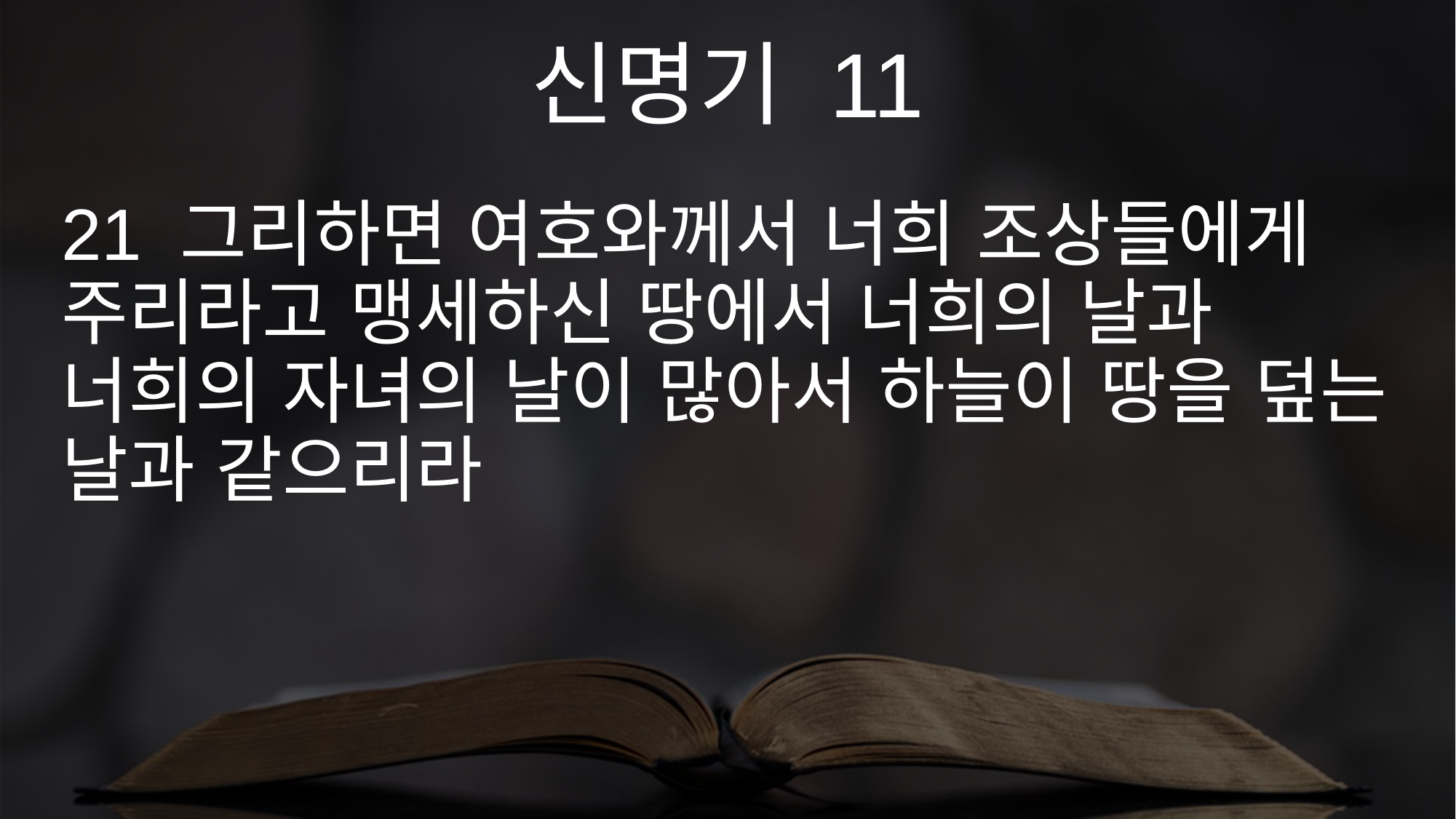

신명기 11
21 그리하면 여호와께서 너희 조상들에게 주리라고 맹세하신 땅에서 너희의 날과 너희의 자녀의 날이 많아서 하늘이 땅을 덮는 날과 같으리라